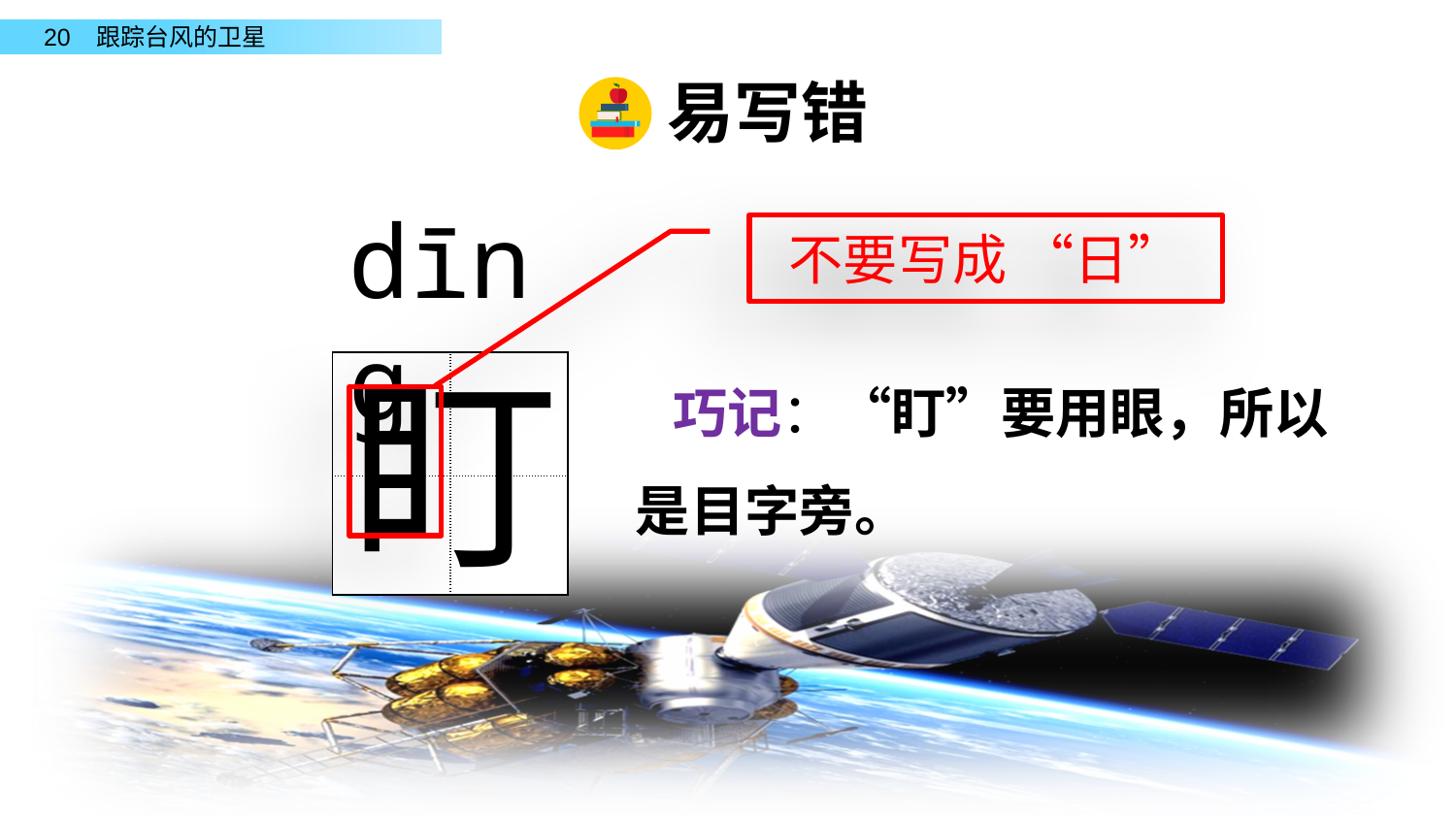

易写错

dīng
不要写成 “日”
盯
  巧记：“盯”要用眼，所以是目字旁。
|  |  |
| --- | --- |
|  |  |